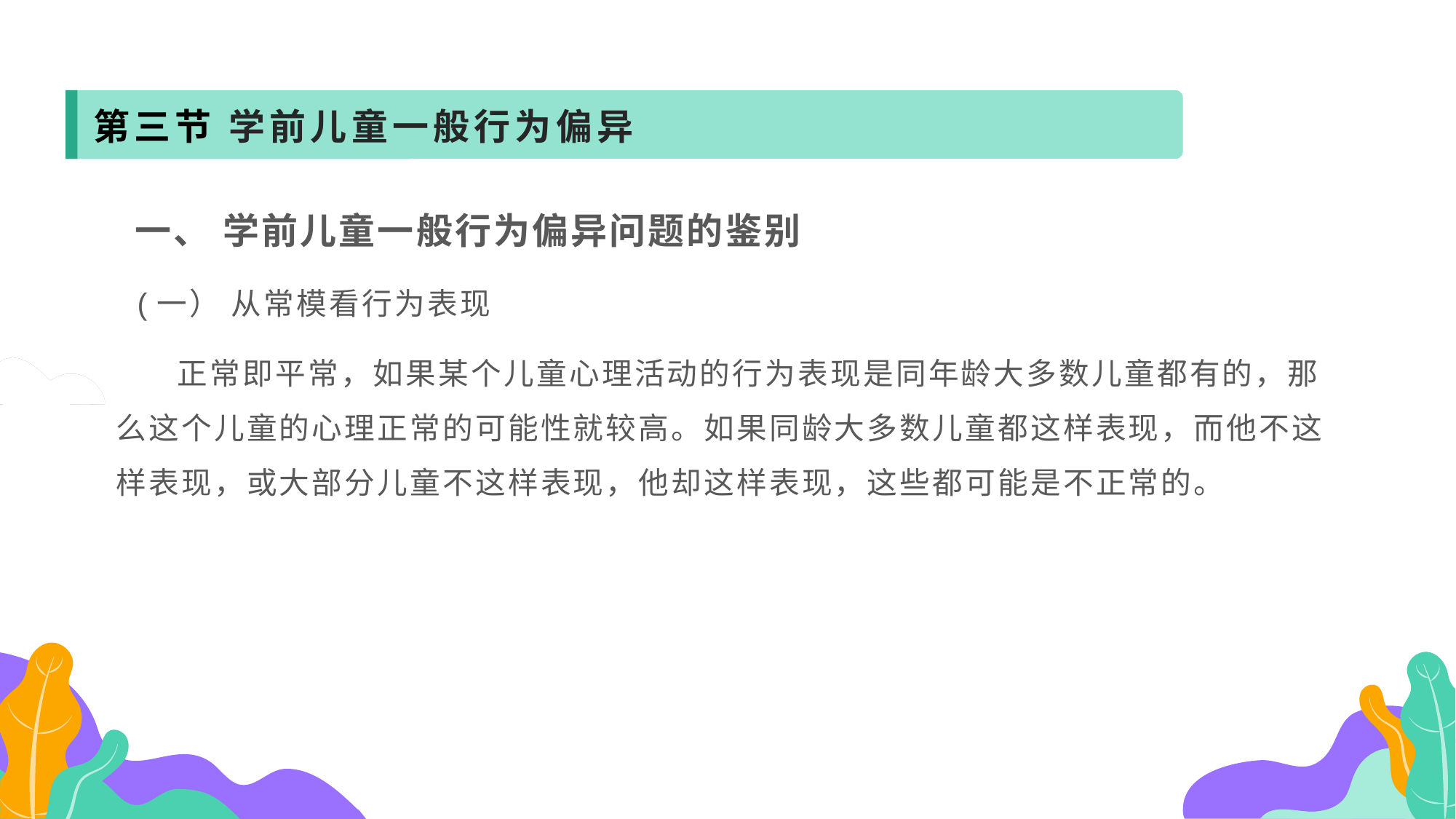

第三节 学前儿童一般行为偏异
 一、 学前儿童一般行为偏异问题的鉴别
  (一） 从常模看行为表现
      正常即平常，如果某个儿童心理活动的行为表现是同年龄大多数儿童都有的，那么这个儿童的心理正常的可能性就较高。如果同龄大多数儿童都这样表现，而他不这样表现，或大部分儿童不这样表现，他却这样表现，这些都可能是不正常的。